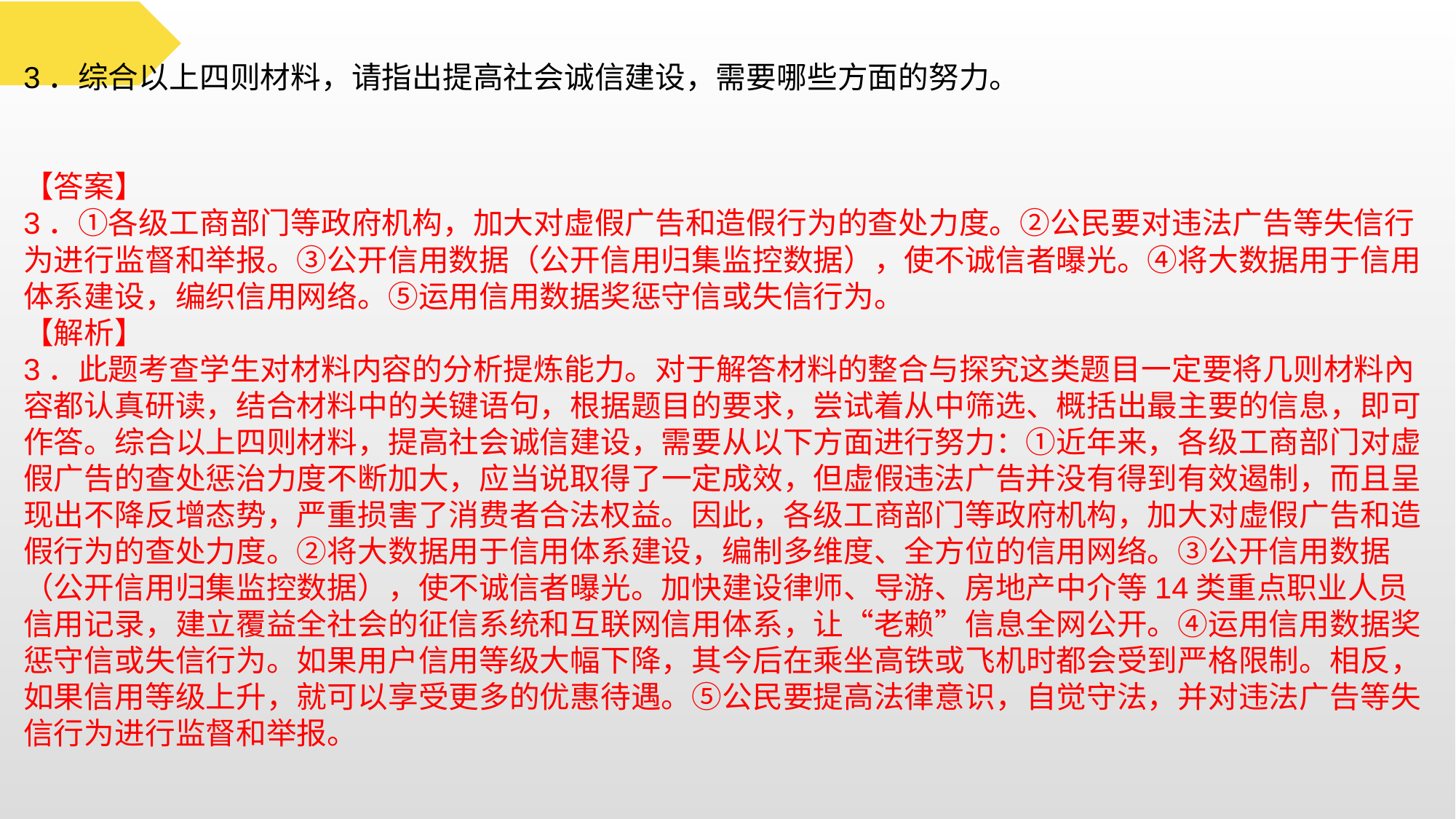

3．综合以上四则材料，请指出提高社会诚信建设，需要哪些方面的努力。

【答案】
3．①各级工商部门等政府机构，加大对虚假广告和造假行为的查处力度。②公民要对违法广告等失信行为进行监督和举报。③公开信用数据（公开信用归集监控数据），使不诚信者曝光。④将大数据用于信用体系建设，编织信用网络。⑤运用信用数据奖惩守信或失信行为。
【解析】
3．此题考查学生对材料内容的分析提炼能力。对于解答材料的整合与探究这类题目一定要将几则材料內容都认真研读，结合材料中的关键语句，根据题目的要求，尝试着从中筛选、概括出最主要的信息，即可作答。综合以上四则材料，提高社会诚信建设，需要从以下方面进行努力：①近年来，各级工商部门对虚假广告的查处惩治力度不断加大，应当说取得了一定成效，但虚假违法广告并没有得到有效遏制，而且呈现出不降反增态势，严重损害了消费者合法权益。因此，各级工商部门等政府机构，加大对虚假广告和造假行为的查处力度。②将大数据用于信用体系建设，编制多维度、全方位的信用网络。③公开信用数据（公开信用归集监控数据），使不诚信者曝光。加快建设律师、导游、房地产中介等14类重点职业人员信用记录，建立覆益全社会的征信系统和互联网信用体系，让“老赖”信息全网公开。④运用信用数据奖惩守信或失信行为。如果用户信用等级大幅下降，其今后在乘坐高铁或飞机时都会受到严格限制。相反，如果信用等级上升，就可以享受更多的优惠待遇。⑤公民要提高法律意识，自觉守法，并对违法广告等失信行为进行监督和举报。